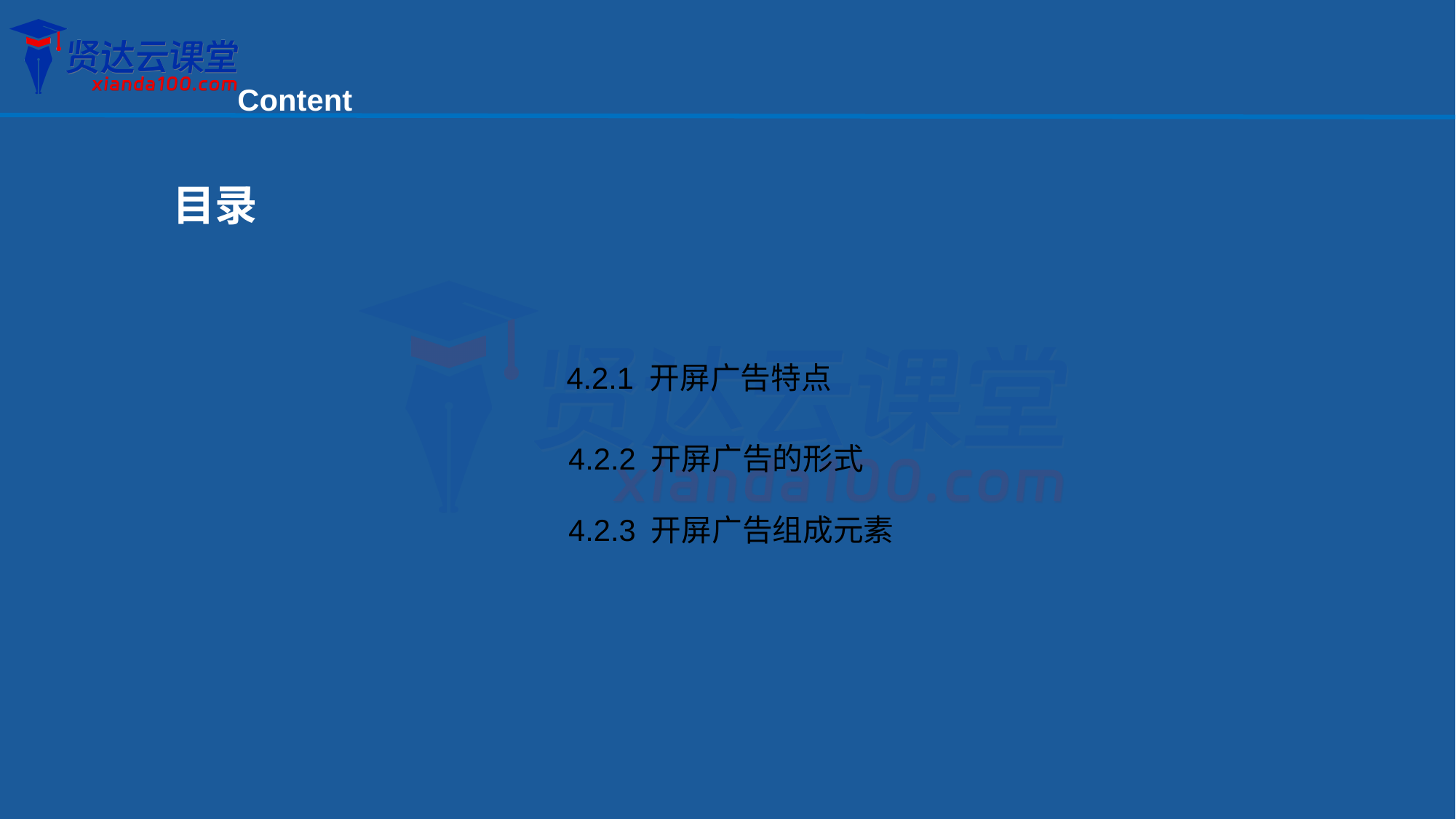

Content
目录
4.2.1 开屏广告特点
4.2.2 开屏广告的形式
4.2.3 开屏广告组成元素